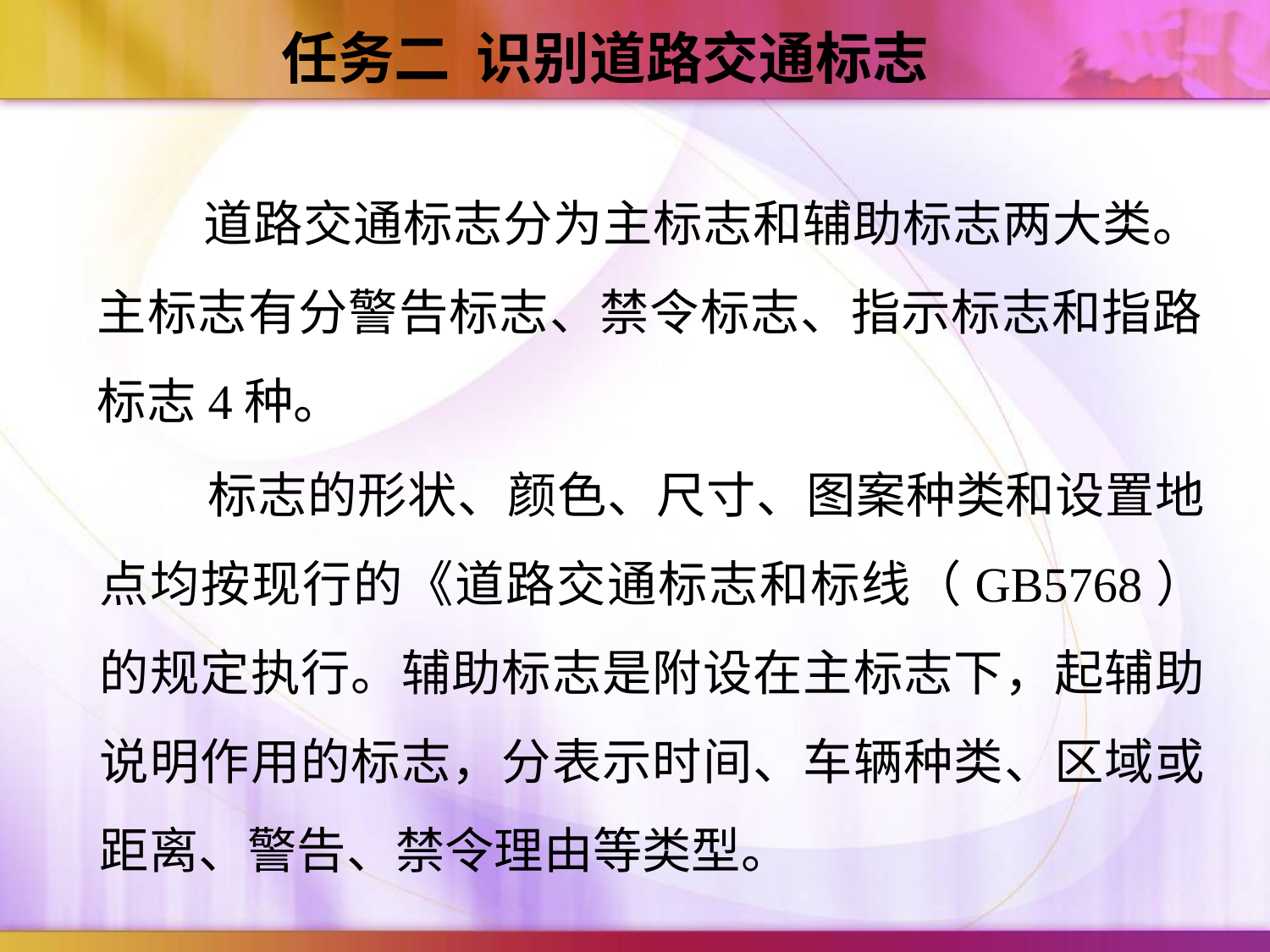

任务二  识别道路交通标志
        道路交通标志分为主标志和辅助标志两大类。主标志有分警告标志、禁令标志、指示标志和指路标志4种。
     标志的形状、颜色、尺寸、图案种类和设置地点均按现行的《道路交通标志和标线（GB5768）的规定执行。辅助标志是附设在主标志下，起辅助说明作用的标志，分表示时间、车辆种类、区域或距离、警告、禁令理由等类型。